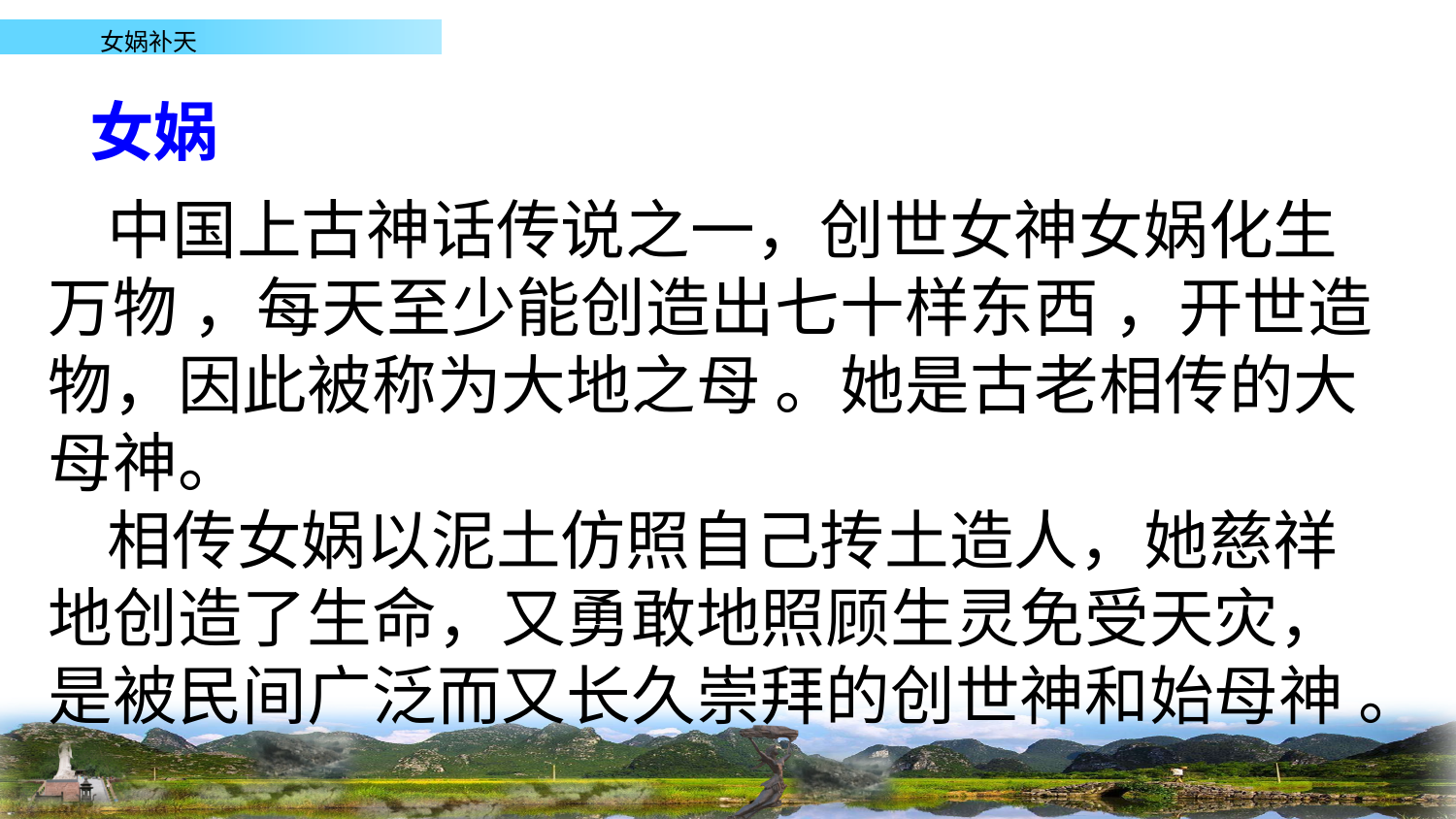

女娲
   中国上古神话传说之一，创世女神女娲化生万物 ，每天至少能创造出七十样东西 ，开世造物，因此被称为大地之母 。她是古老相传的大母神。
   相传女娲以泥土仿照自己抟土造人，她慈祥地创造了生命，又勇敢地照顾生灵免受天灾，是被民间广泛而又长久崇拜的创世神和始母神 。